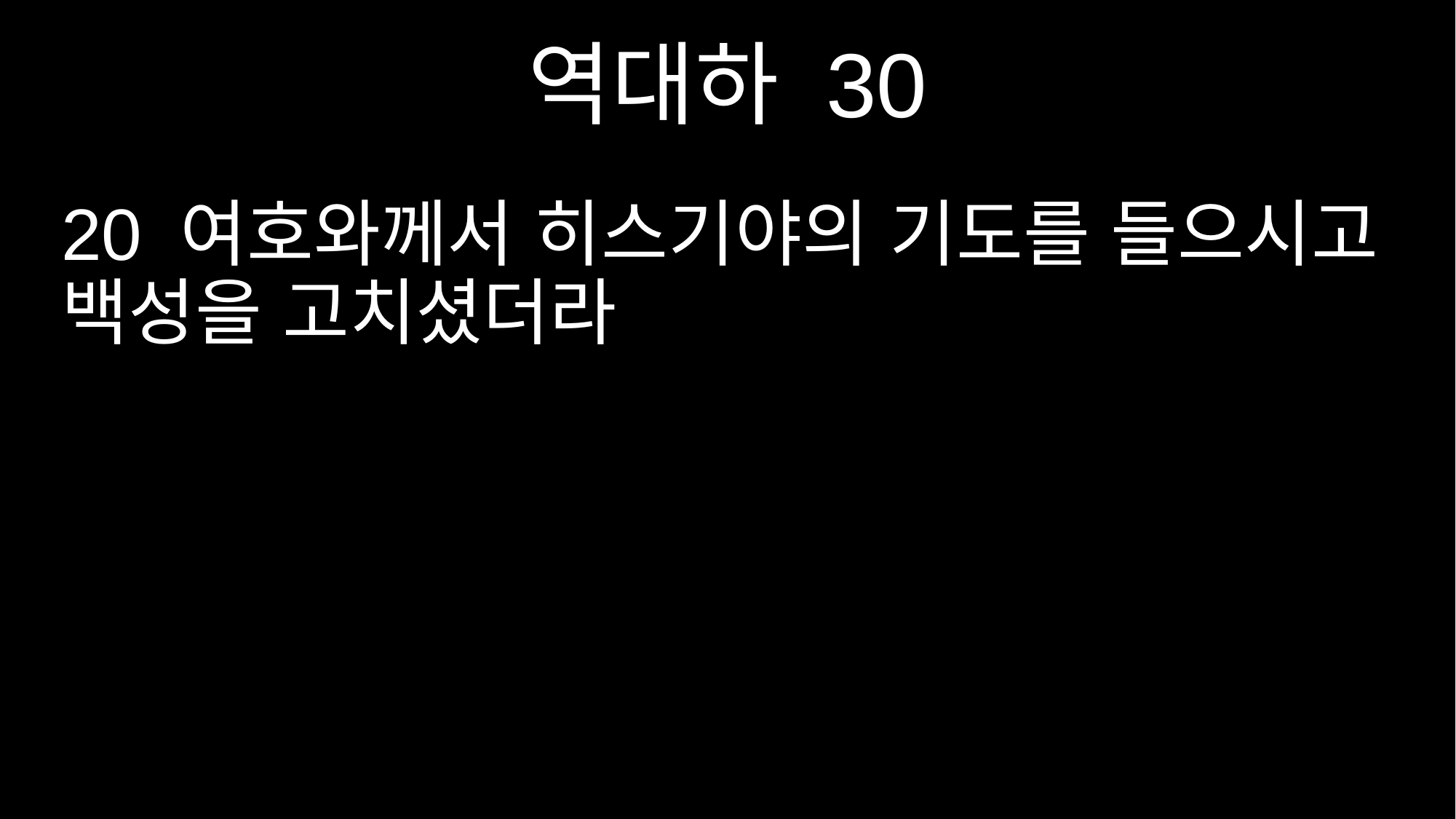

역대하 30
20 여호와께서 히스기야의 기도를 들으시고 백성을 고치셨더라